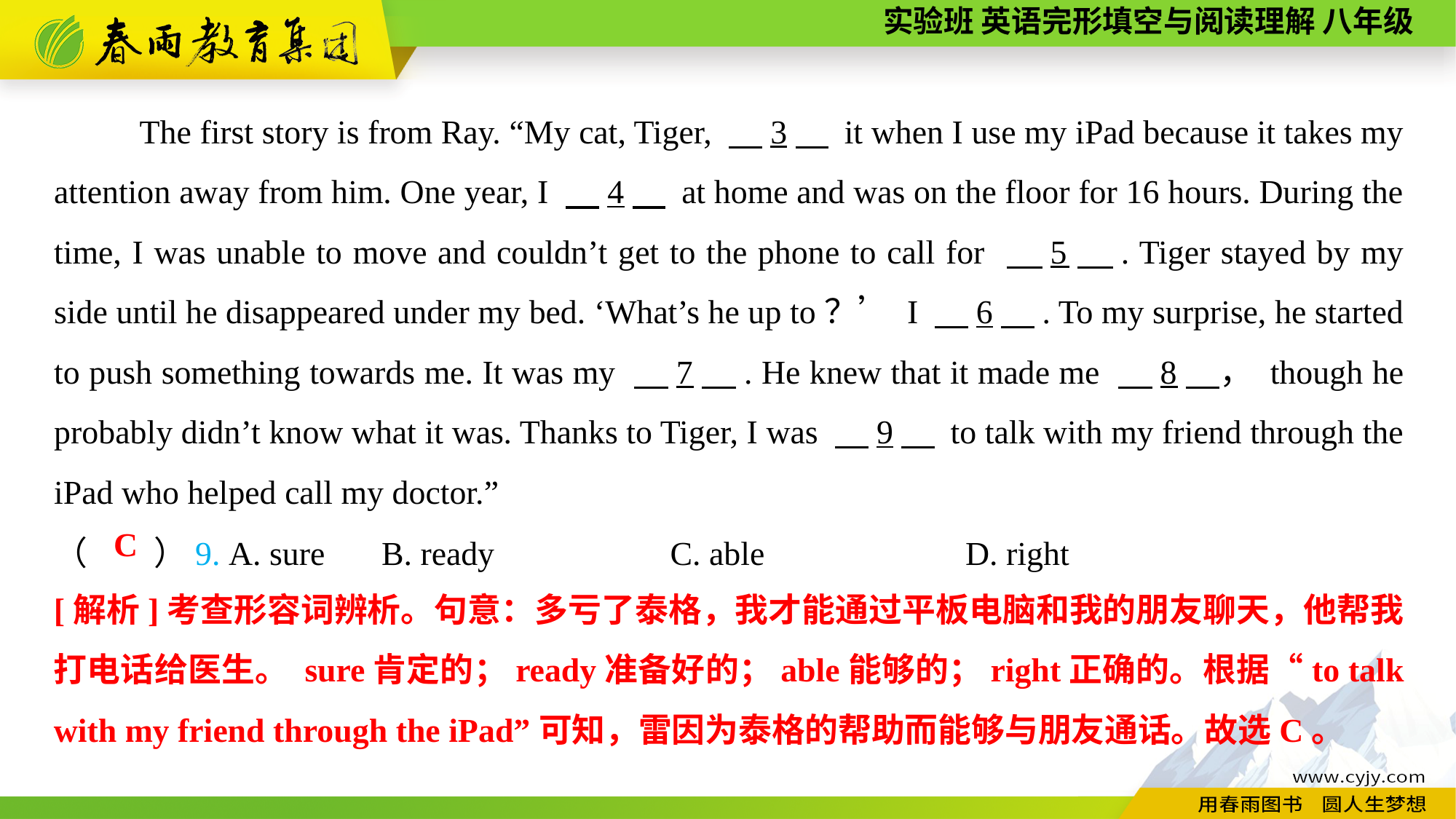

The first story is from Ray. “My cat, Tiger, 　3　 it when I use my iPad because it takes my attention away from him. One year, I 　4　 at home and was on the floor for 16 hours. During the time, I was unable to move and couldn’t get to the phone to call for 　5　. Tiger stayed by my side until he disappeared under my bed. ‘What’s he up to？’ I 　6　. To my surprise, he started to push something towards me. It was my 　7　. He knew that it made me 　8　， though he probably didn’t know what it was. Thanks to Tiger, I was 　9　 to talk with my friend through the iPad who helped call my doctor.”
（　　）9. A. sure	B. ready                     C. able                        D. right
C
[解析]考查形容词辨析。句意：多亏了泰格，我才能通过平板电脑和我的朋友聊天，他帮我打电话给医生。 sure肯定的；ready准备好的；able能够的；right正确的。根据“to talk with my friend through the iPad”可知，雷因为泰格的帮助而能够与朋友通话。故选C。